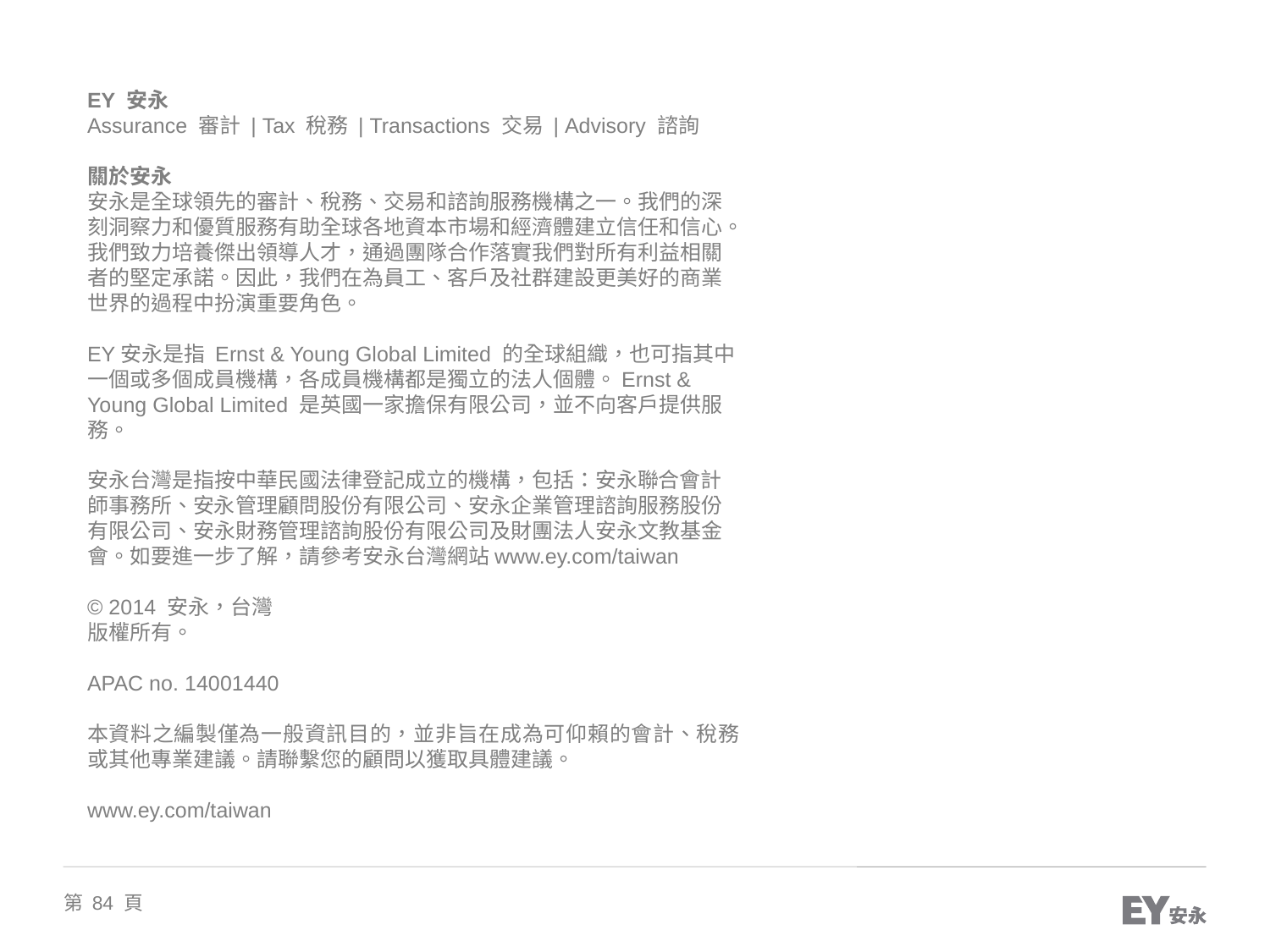

EY 安永
Assurance 審計 | Tax 稅務 | Transactions 交易 | Advisory 諮詢

關於安永
安永是全球領先的審計、稅務、交易和諮詢服務機構之一。我們的深刻洞察力和優質服務有助全球各地資本市場和經濟體建立信任和信心。我們致力培養傑出領導人才，通過團隊合作落實我們對所有利益相關者的堅定承諾。因此，我們在為員工、客戶及社群建設更美好的商業世界的過程中扮演重要角色。

EY安永是指 Ernst & Young Global Limited 的全球組織，也可指其中一個或多個成員機構，各成員機構都是獨立的法人個體。Ernst & Young Global Limited 是英國一家擔保有限公司，並不向客戶提供服務。

安永台灣是指按中華民國法律登記成立的機構，包括：安永聯合會計師事務所、安永管理顧問股份有限公司、安永企業管理諮詢服務股份有限公司、安永財務管理諮詢股份有限公司及財團法人安永文教基金會。如要進一步了解，請參考安永台灣網站www.ey.com/taiwan
© 2014 安永，台灣
版權所有。

APAC no. 14001440

本資料之編製僅為一般資訊目的，並非旨在成為可仰賴的會計、稅務或其他專業建議。請聯繫您的顧問以獲取具體建議。

www.ey.com/taiwan